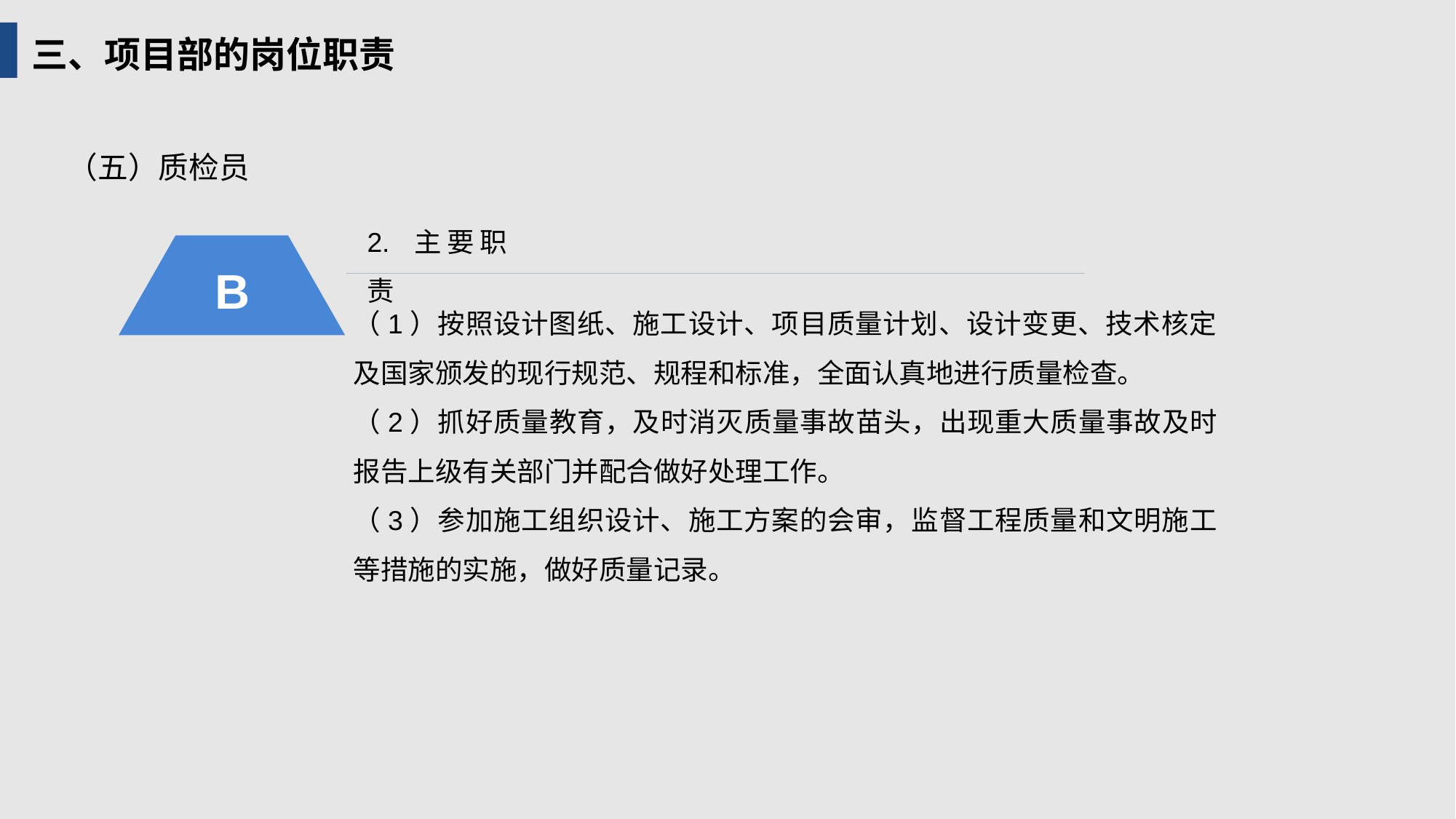

三、项目部的岗位职责
（五）质检员
2. 主要职责

B
（1）按照设计图纸、施工设计、项目质量计划、设计变更、技术核定及国家颁发的现行规范、规程和标准，全面认真地进行质量检查。
（2）抓好质量教育，及时消灭质量事故苗头，出现重大质量事故及时报告上级有关部门并配合做好处理工作。
（3）参加施工组织设计、施工方案的会审，监督工程质量和文明施工等措施的实施，做好质量记录。